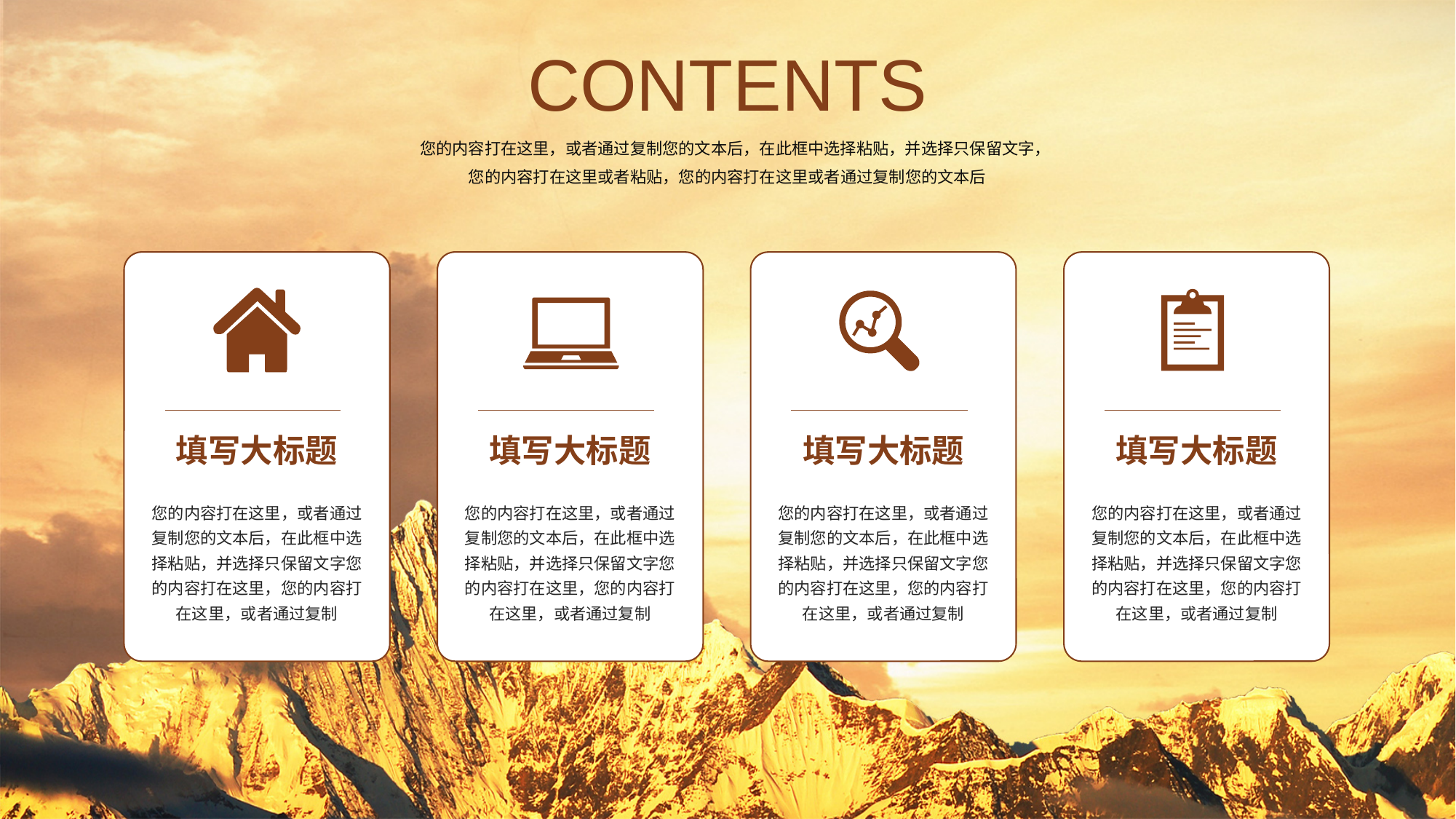

CONTENTS
您的内容打在这里，或者通过复制您的文本后，在此框中选择粘贴，并选择只保留文字，您的内容打在这里或者粘贴，您的内容打在这里或者通过复制您的文本后

填写大标题
您的内容打在这里，或者通过复制您的文本后，在此框中选择粘贴，并选择只保留文字您的内容打在这里，您的内容打在这里，或者通过复制

填写大标题
您的内容打在这里，或者通过复制您的文本后，在此框中选择粘贴，并选择只保留文字您的内容打在这里，您的内容打在这里，或者通过复制

填写大标题
您的内容打在这里，或者通过复制您的文本后，在此框中选择粘贴，并选择只保留文字您的内容打在这里，您的内容打在这里，或者通过复制

填写大标题
您的内容打在这里，或者通过复制您的文本后，在此框中选择粘贴，并选择只保留文字您的内容打在这里，您的内容打在这里，或者通过复制